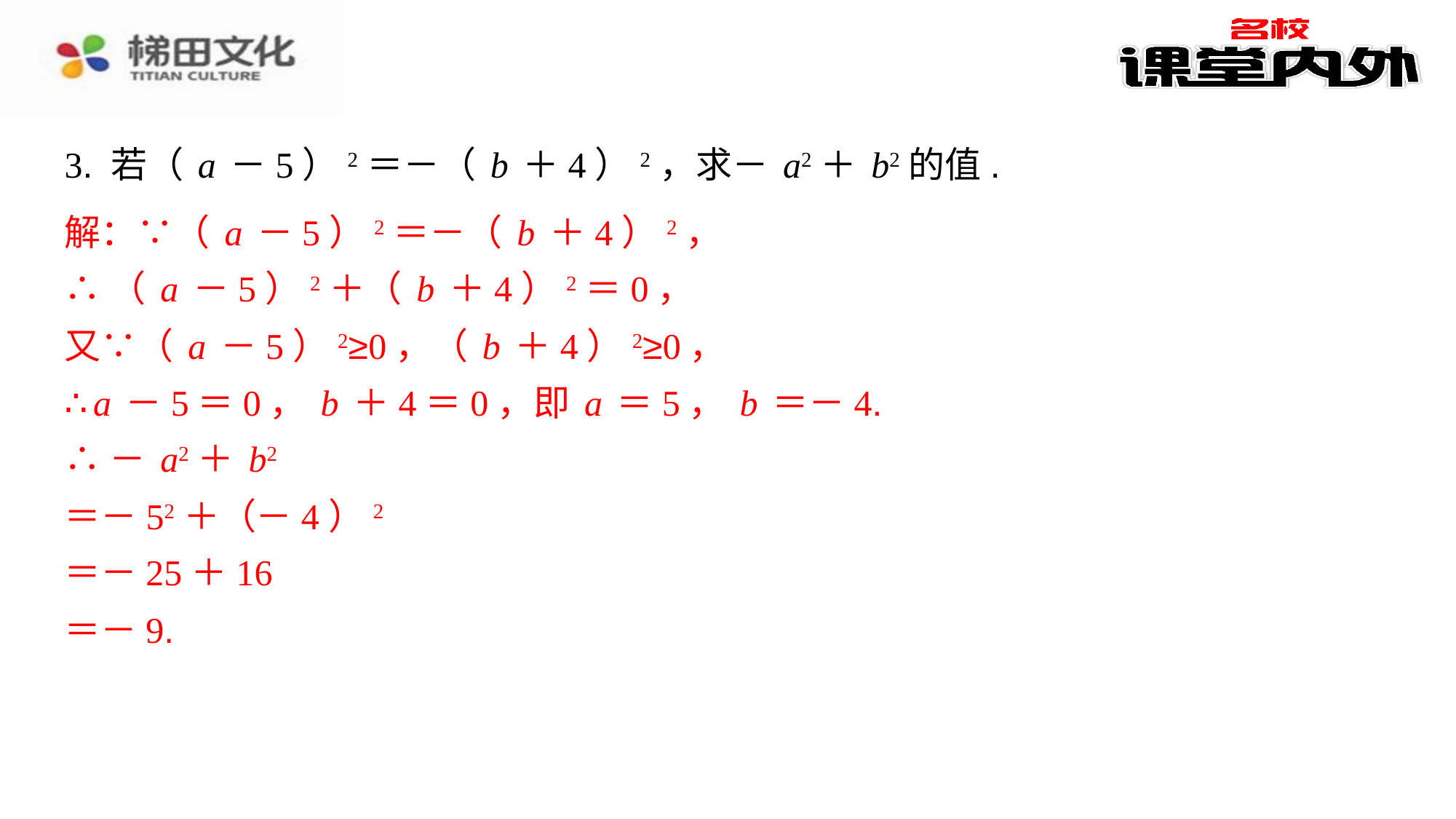

3. 若（a－5）2＝－（b＋4）2，求－a2＋b2的值.
解：∵（a－5）2＝－（b＋4）2，
解：∵（a－5）2＝－（b＋4）2，
∴（a－5）2＋（b＋4）2＝0，
又∵（a－5）2≥0，（b＋4）2≥0，
∴a－5＝0，b＋4＝0，即a＝5，b＝－4.
∴－a2＋b2
＝－52＋（－4）2
＝－25＋16
＝－9.
∴（a－5）2＋（b＋4）2＝0，
又∵（a－5）2≥0，（b＋4）2≥0，
∴a－5＝0，b＋4＝0，即a＝5，b＝－4.
∴－a2＋b2
＝－52＋（－4）2
＝－25＋16
＝－9.